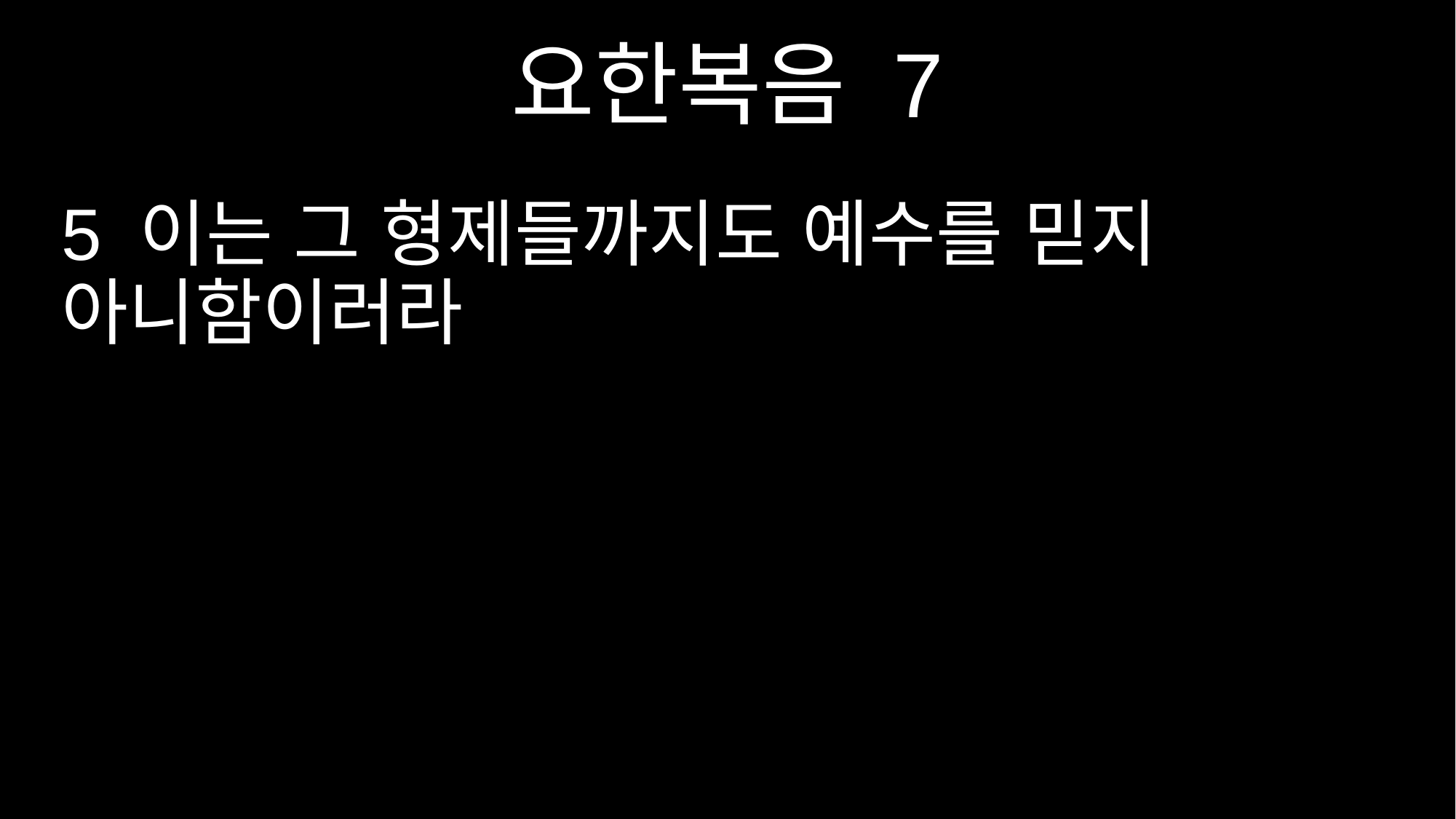

요한복음 7
5 이는 그 형제들까지도 예수를 믿지 아니함이러라